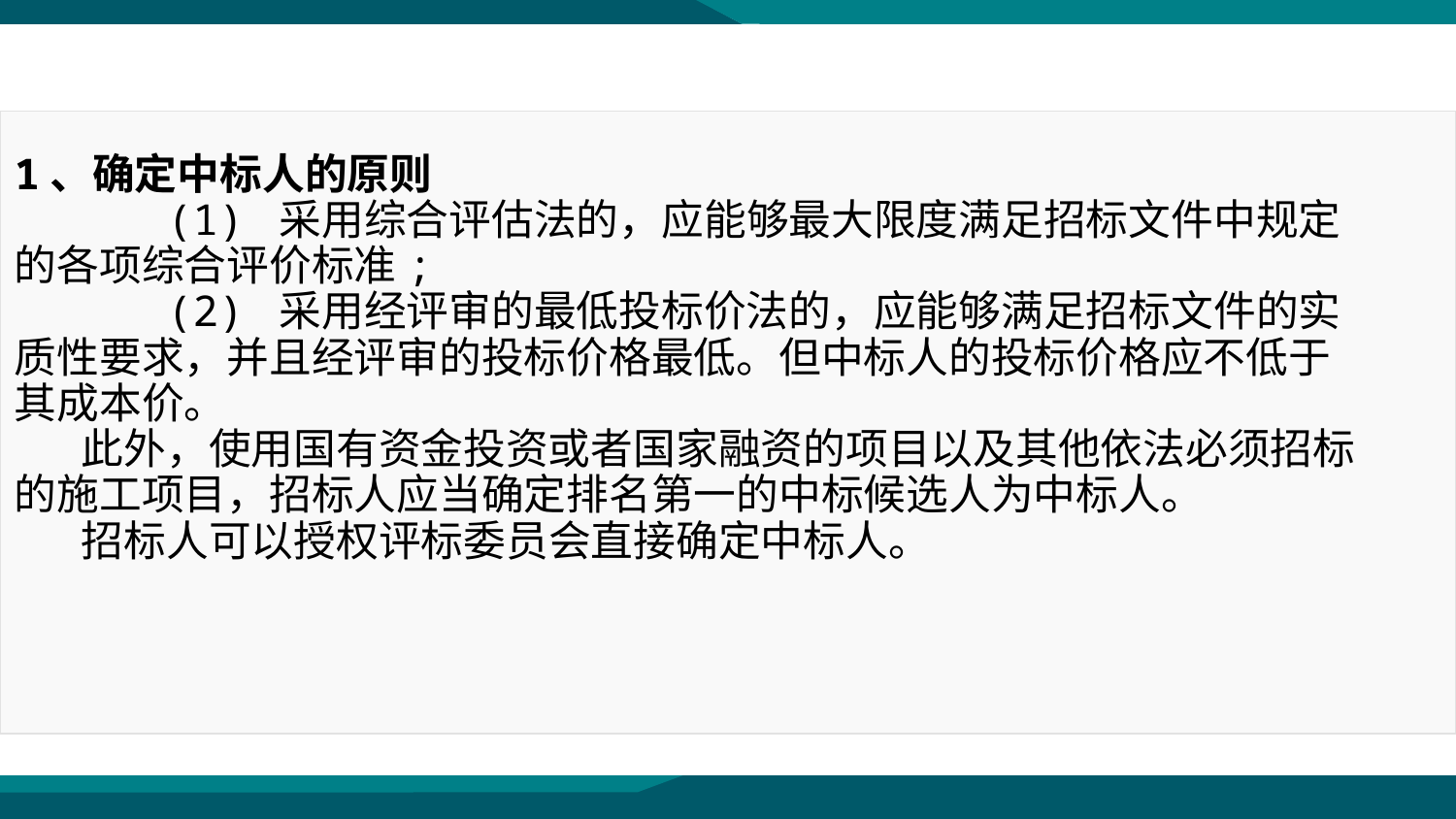

1、确定中标人的原则
      (1) 采用综合评估法的，应能够最大限度满足招标文件中规定的各项综合评价标准;
      (2) 采用经评审的最低投标价法的，应能够满足招标文件的实质性要求，并且经评审的投标价格最低。但中标人的投标价格应不低于其成本价。
      此外，使用国有资金投资或者国家融资的项目以及其他依法必须招标的施工项目，招标人应当确定排名第一的中标候选人为中标人。
      招标人可以授权评标委员会直接确定中标人。